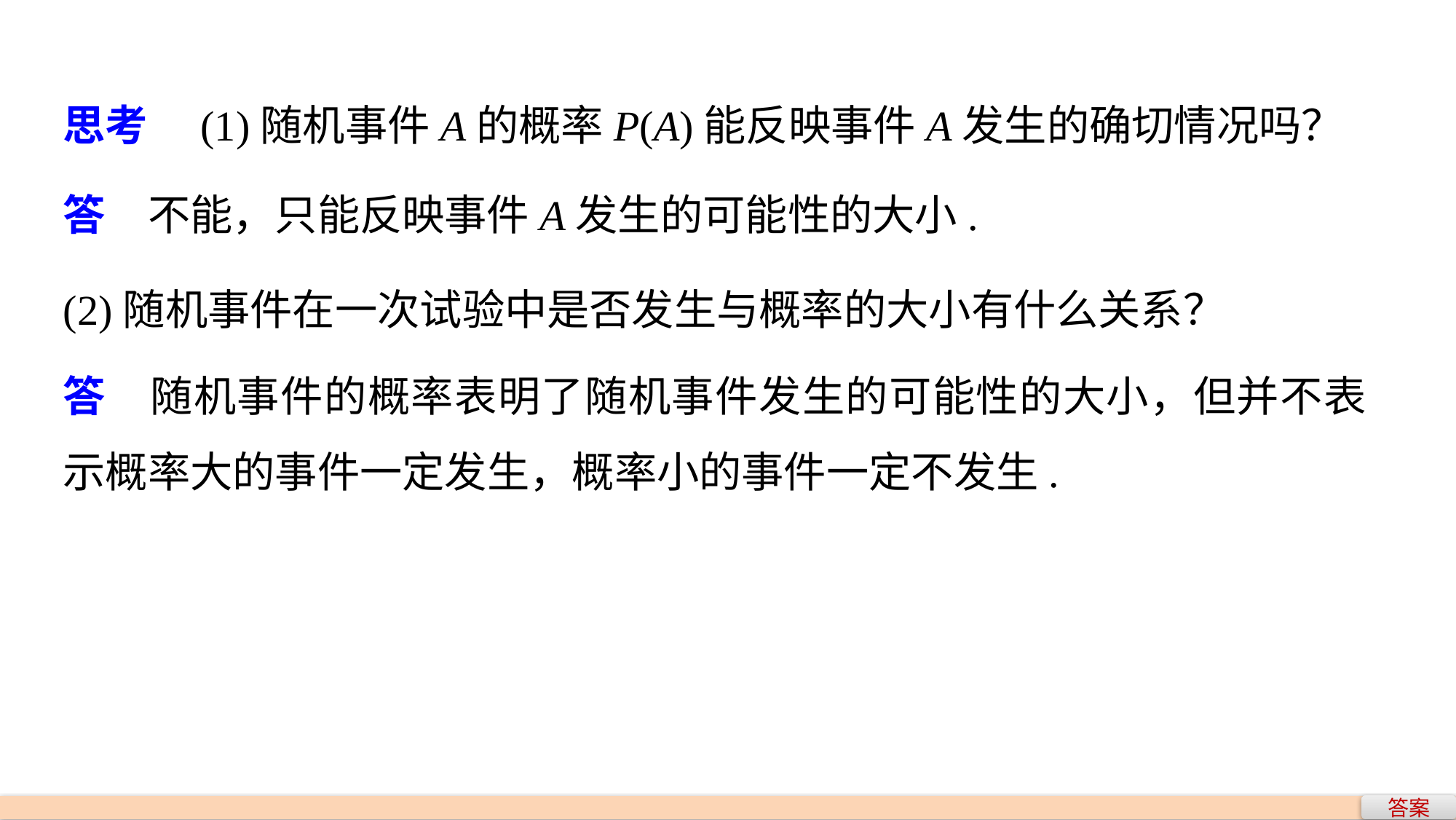

思考　(1)随机事件A的概率P(A)能反映事件A发生的确切情况吗？
答　不能，只能反映事件A发生的可能性的大小.
(2)随机事件在一次试验中是否发生与概率的大小有什么关系？
答　随机事件的概率表明了随机事件发生的可能性的大小，但并不表示概率大的事件一定发生，概率小的事件一定不发生.
答案